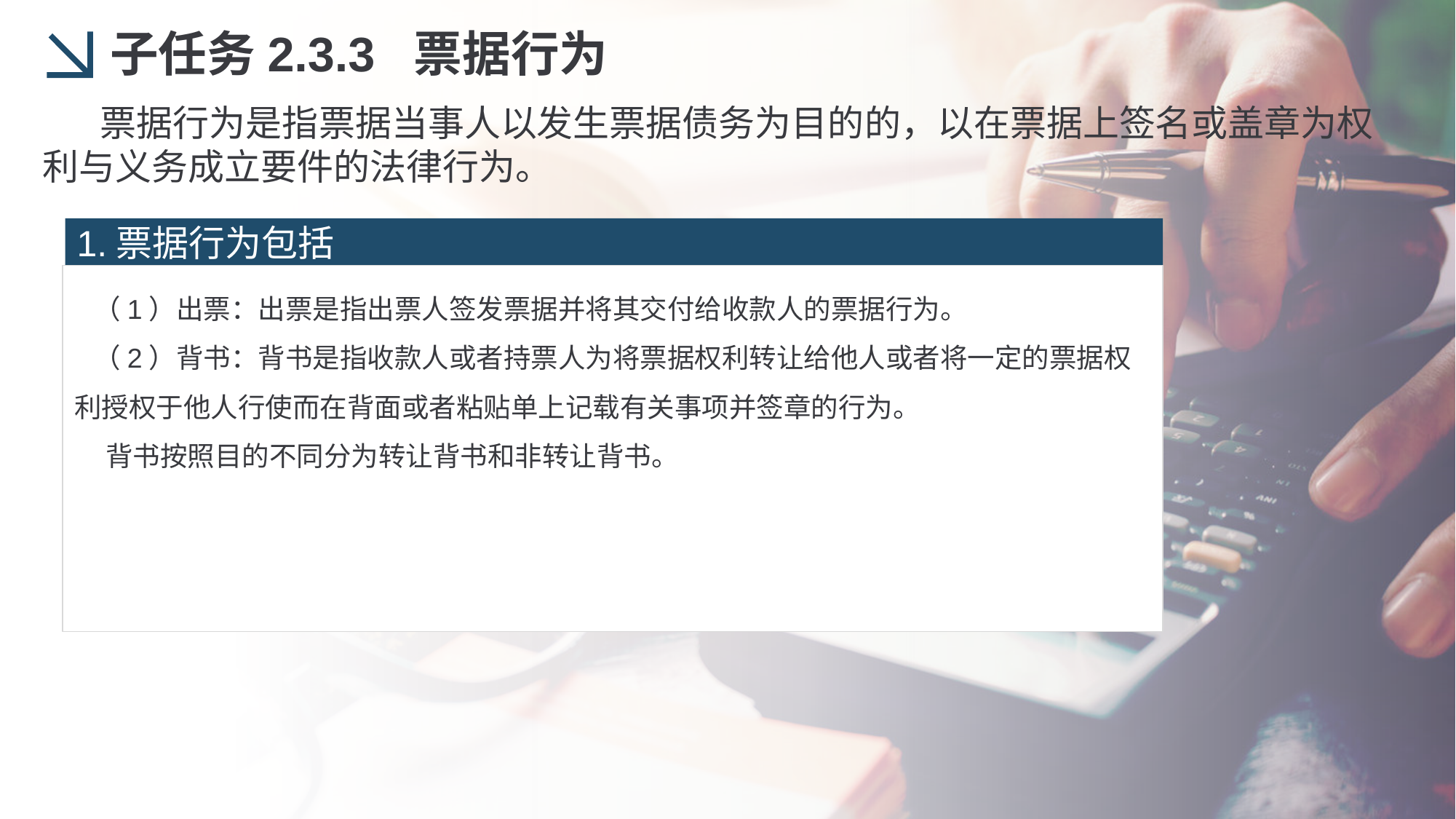

子任务2.3.3  票据行为

      票据行为是指票据当事人以发生票据债务为目的的，以在票据上签名或盖章为权利与义务成立要件的法律行为。
1.票据行为包括

  （1）出票：出票是指出票人签发票据并将其交付给收款人的票据行为。
  （2）背书：背书是指收款人或者持票人为将票据权利转让给他人或者将一定的票据权利授权于他人行使而在背面或者粘贴单上记载有关事项并签章的行为。
    背书按照目的不同分为转让背书和非转让背书。